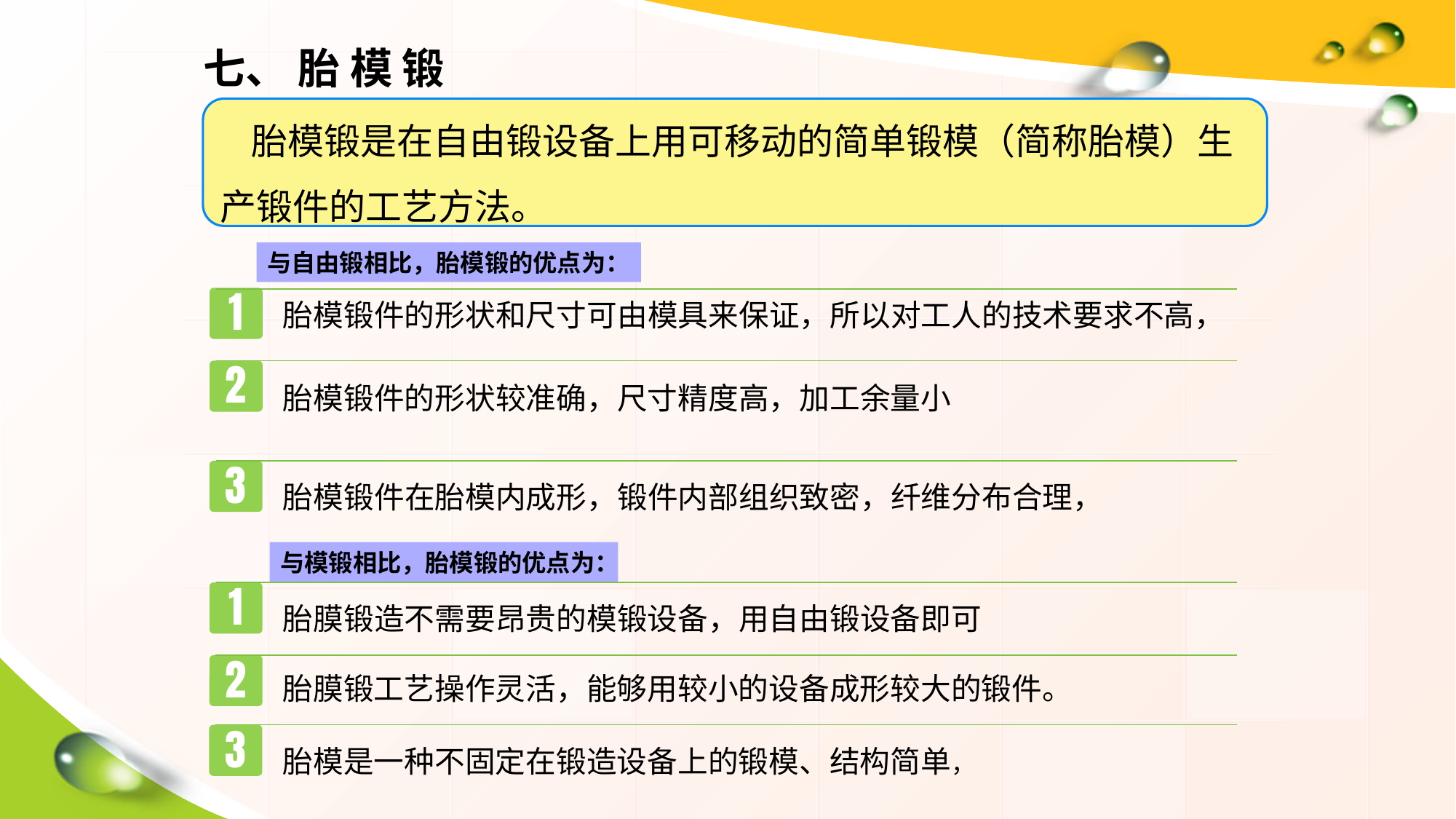

七、 胎 模 锻
    胎模锻是在自由锻设备上用可移动的简单锻模（简称胎模）生产锻件的工艺方法。
与自由锻相比，胎模锻的优点为：
1
胎模锻件的形状和尺寸可由模具来保证，所以对工人的技术要求不高，
2
胎模锻件的形状较准确，尺寸精度高，加工余量小
3
胎模锻件在胎模内成形，锻件内部组织致密，纤维分布合理，
与模锻相比，胎模锻的优点为：
1
胎膜锻造不需要昂贵的模锻设备，用自由锻设备即可
2
胎膜锻工艺操作灵活，能够用较小的设备成形较大的锻件。
3
胎模是一种不固定在锻造设备上的锻模、结构简单，